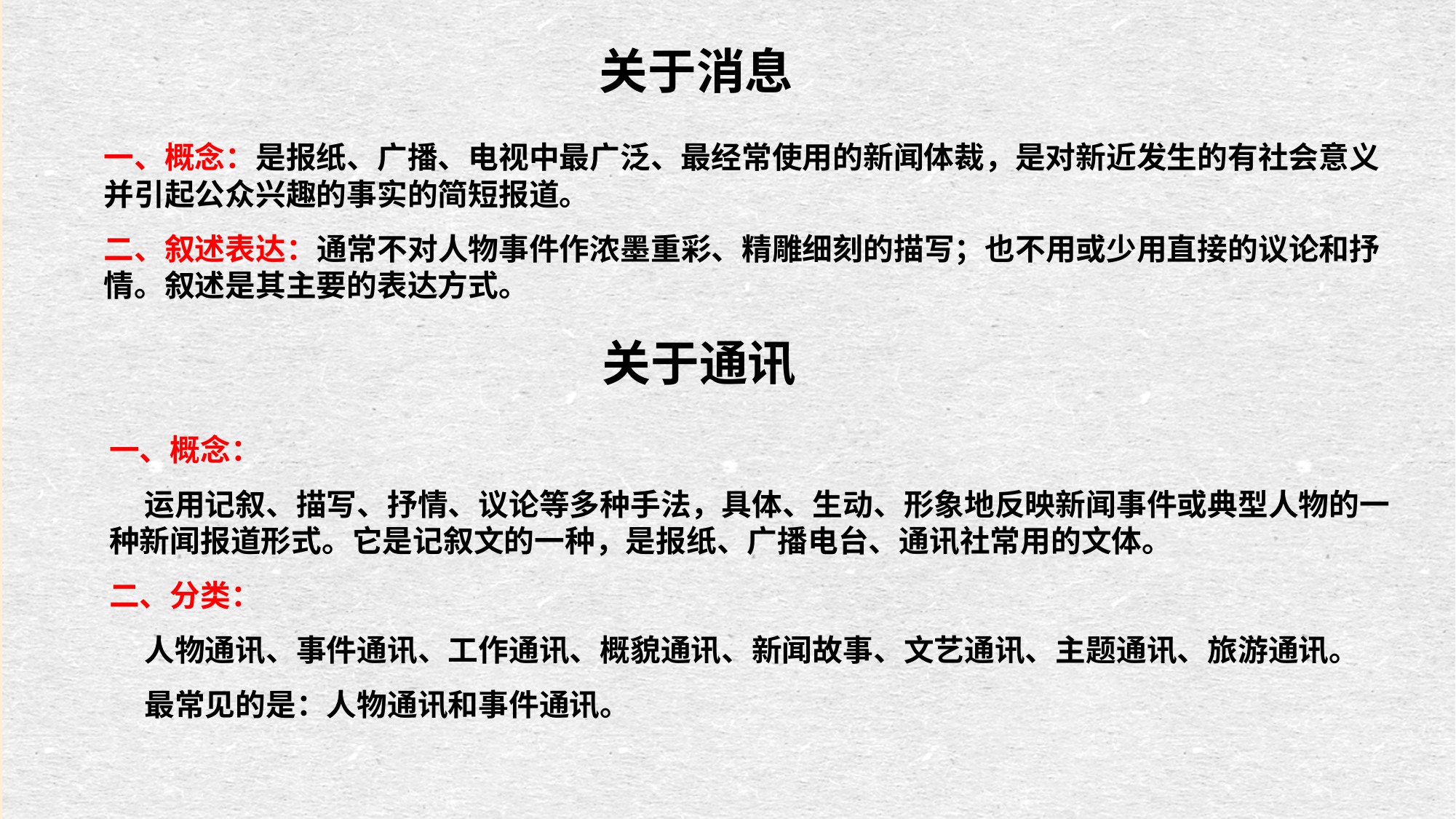

关于消息
一、概念：是报纸、广播、电视中最广泛、最经常使用的新闻体裁，是对新近发生的有社会意义并引起公众兴趣的事实的简短报道。
二、叙述表达：通常不对人物事件作浓墨重彩、精雕细刻的描写；也不用或少用直接的议论和抒情。叙述是其主要的表达方式。
关于通讯
一、概念：
    运用记叙、描写、抒情、议论等多种手法，具体、生动、形象地反映新闻事件或典型人物的一种新闻报道形式。它是记叙文的一种，是报纸、广播电台、通讯社常用的文体。
二、分类：
    人物通讯、事件通讯、工作通讯、概貌通讯、新闻故事、文艺通讯、主题通讯、旅游通讯。
    最常见的是：人物通讯和事件通讯。